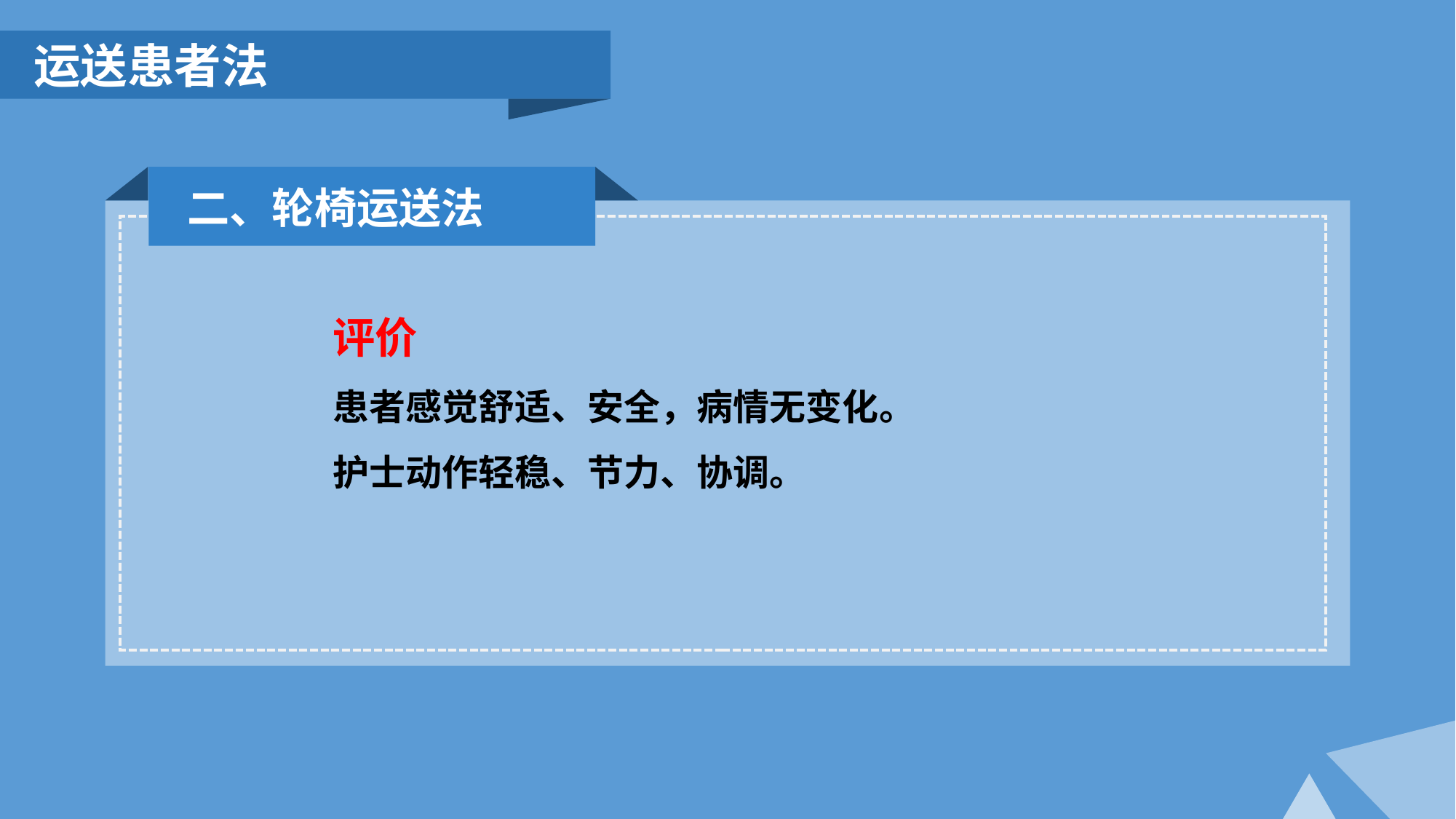

运送患者法

二、轮椅运送法

评价
患者感觉舒适、安全，病情无变化。
护士动作轻稳、节力、协调。